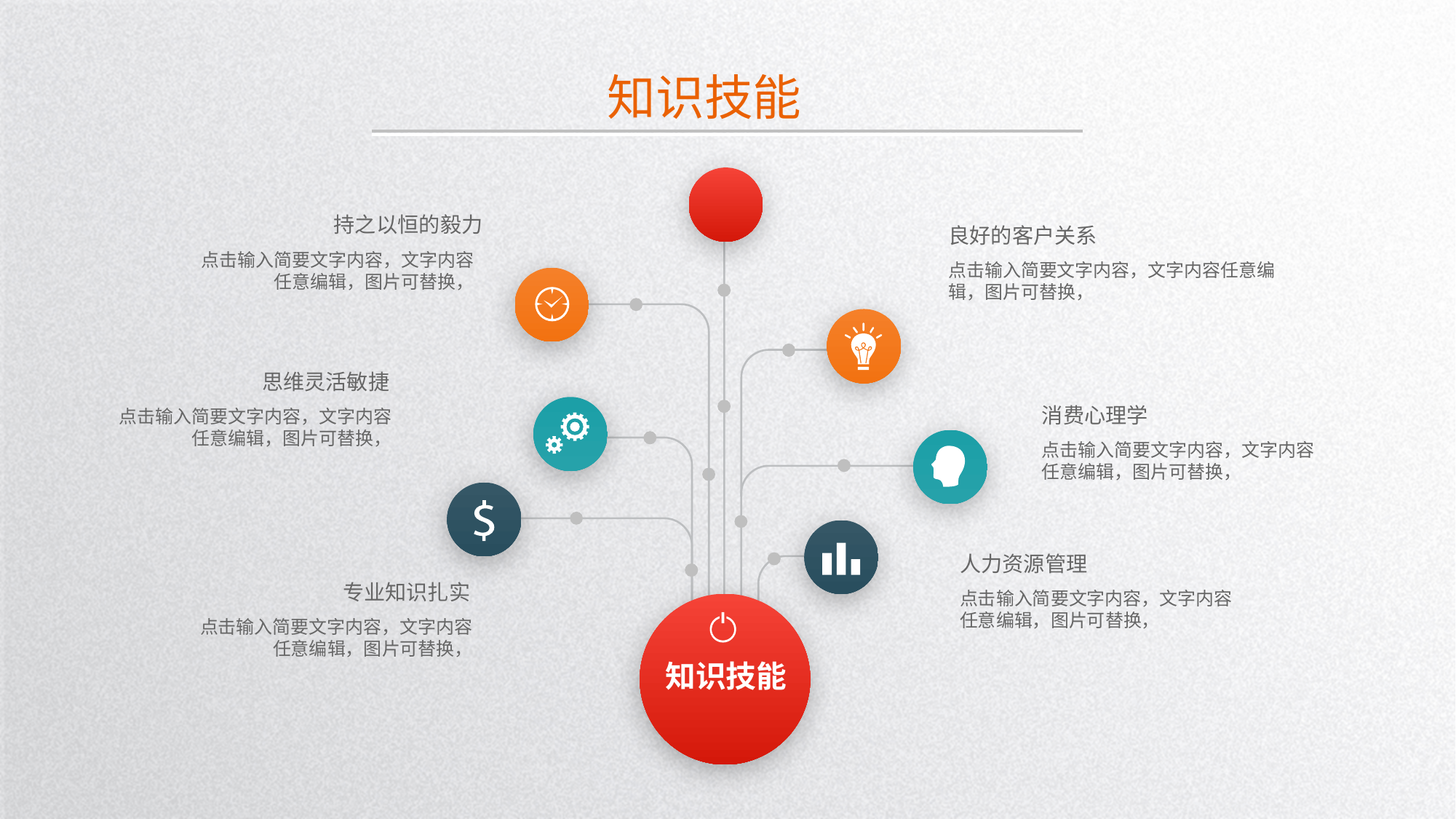

知识技能

持之以恒的毅力
点击输入简要文字内容，文字内容任意编辑，图片可替换，
良好的客户关系
点击输入简要文字内容，文字内容任意编辑，图片可替换，

思维灵活敏捷
点击输入简要文字内容，文字内容任意编辑，图片可替换，
消费心理学
点击输入简要文字内容，文字内容任意编辑，图片可替换，

人力资源管理
点击输入简要文字内容，文字内容任意编辑，图片可替换，

专业知识扎实
点击输入简要文字内容，文字内容任意编辑，图片可替换，

知识技能